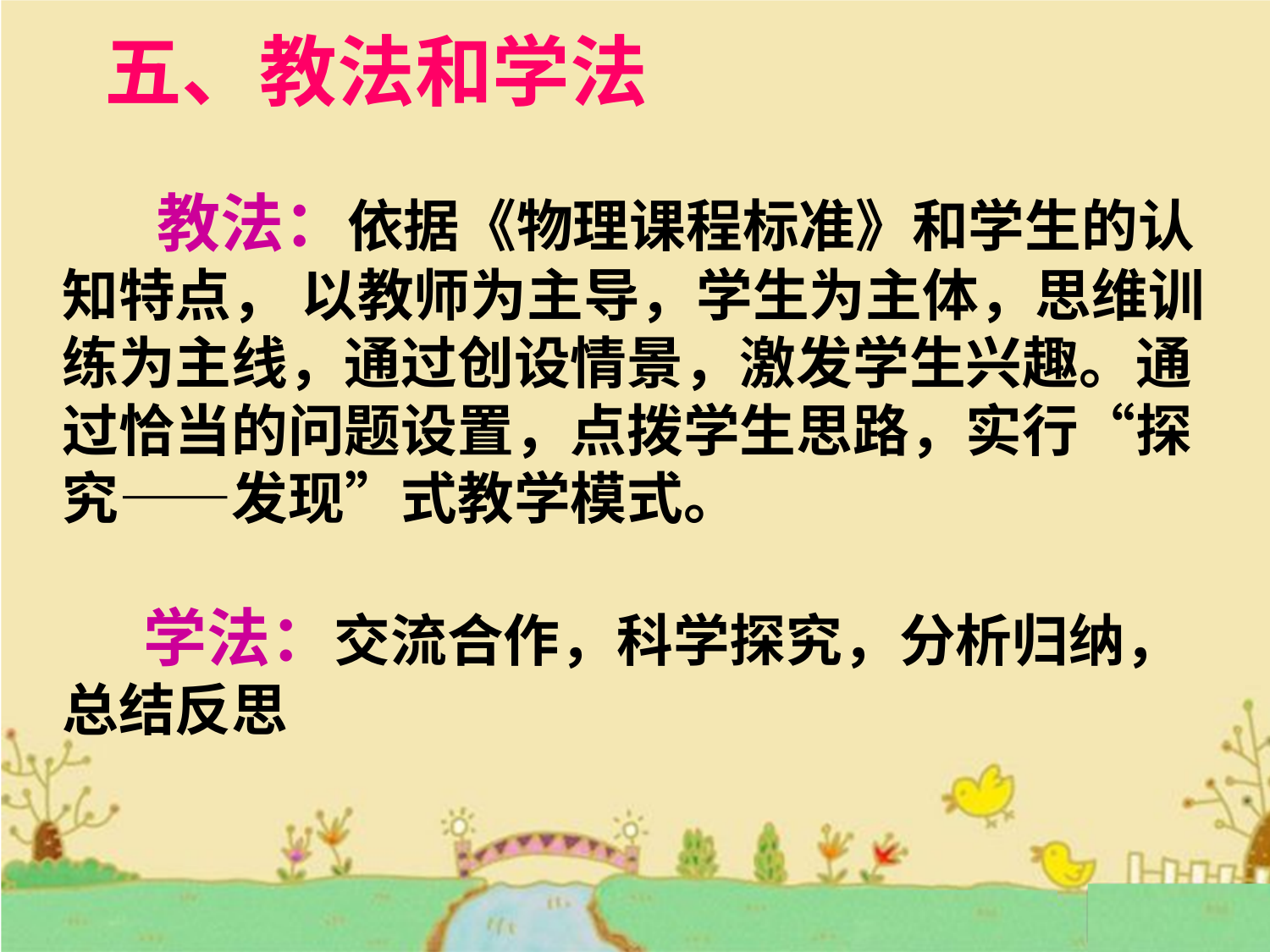

五、教法和学法

   教法：依据《物理课程标准》和学生的认知特点， 以教师为主导，学生为主体，思维训练为主线，通过创设情景，激发学生兴趣。通过恰当的问题设置，点拨学生思路，实行“探究——发现”式教学模式。

  学法：交流合作，科学探究，分析归纳，总结反思